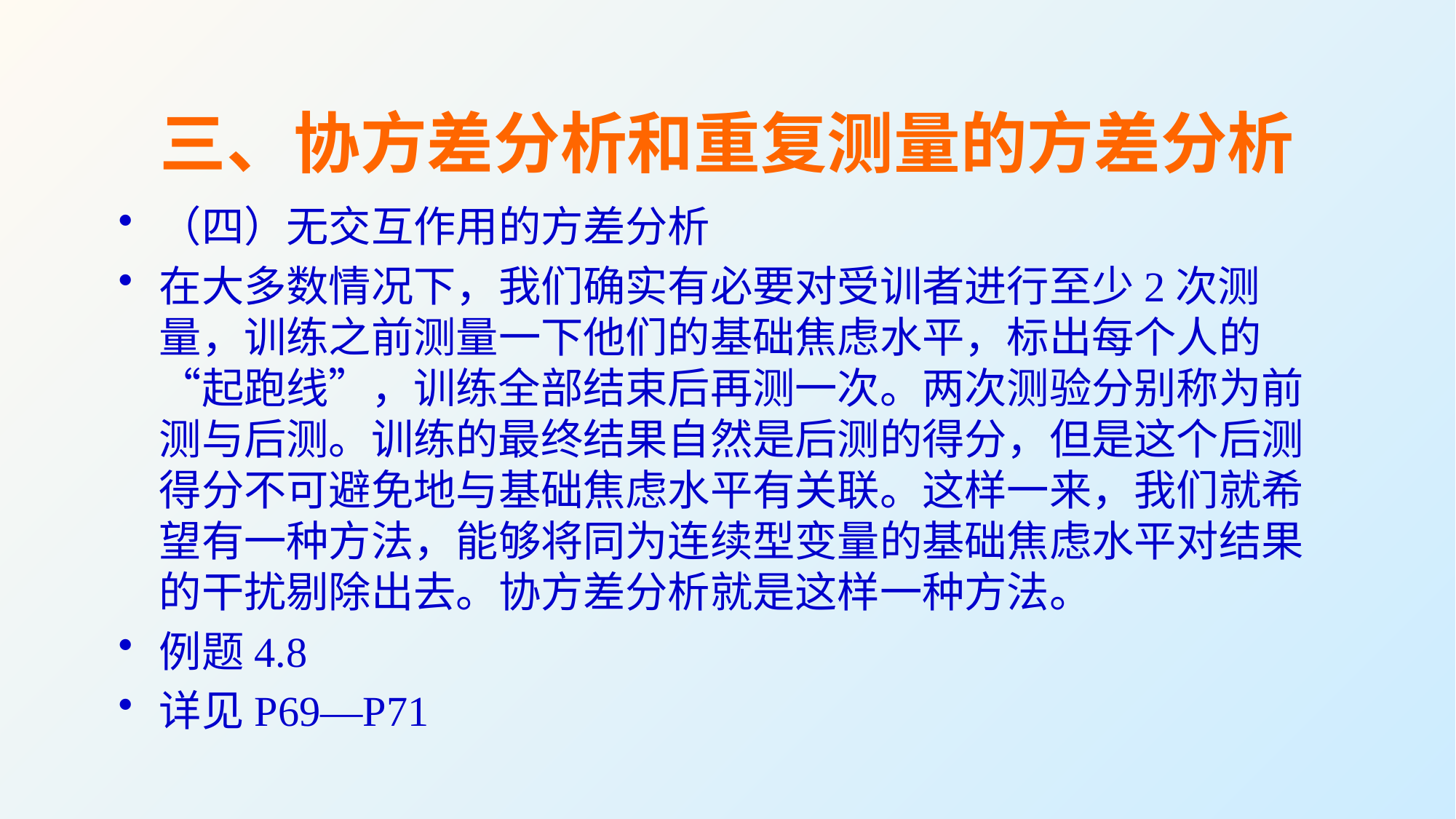

# 三、协方差分析和重复测量的方差分析
（四）无交互作用的方差分析
在大多数情况下，我们确实有必要对受训者进行至少2次测量，训练之前测量一下他们的基础焦虑水平，标出每个人的“起跑线”，训练全部结束后再测一次。两次测验分别称为前测与后测。训练的最终结果自然是后测的得分，但是这个后测得分不可避免地与基础焦虑水平有关联。这样一来，我们就希望有一种方法，能够将同为连续型变量的基础焦虑水平对结果的干扰剔除出去。协方差分析就是这样一种方法。
例题4.8
详见P69—P71